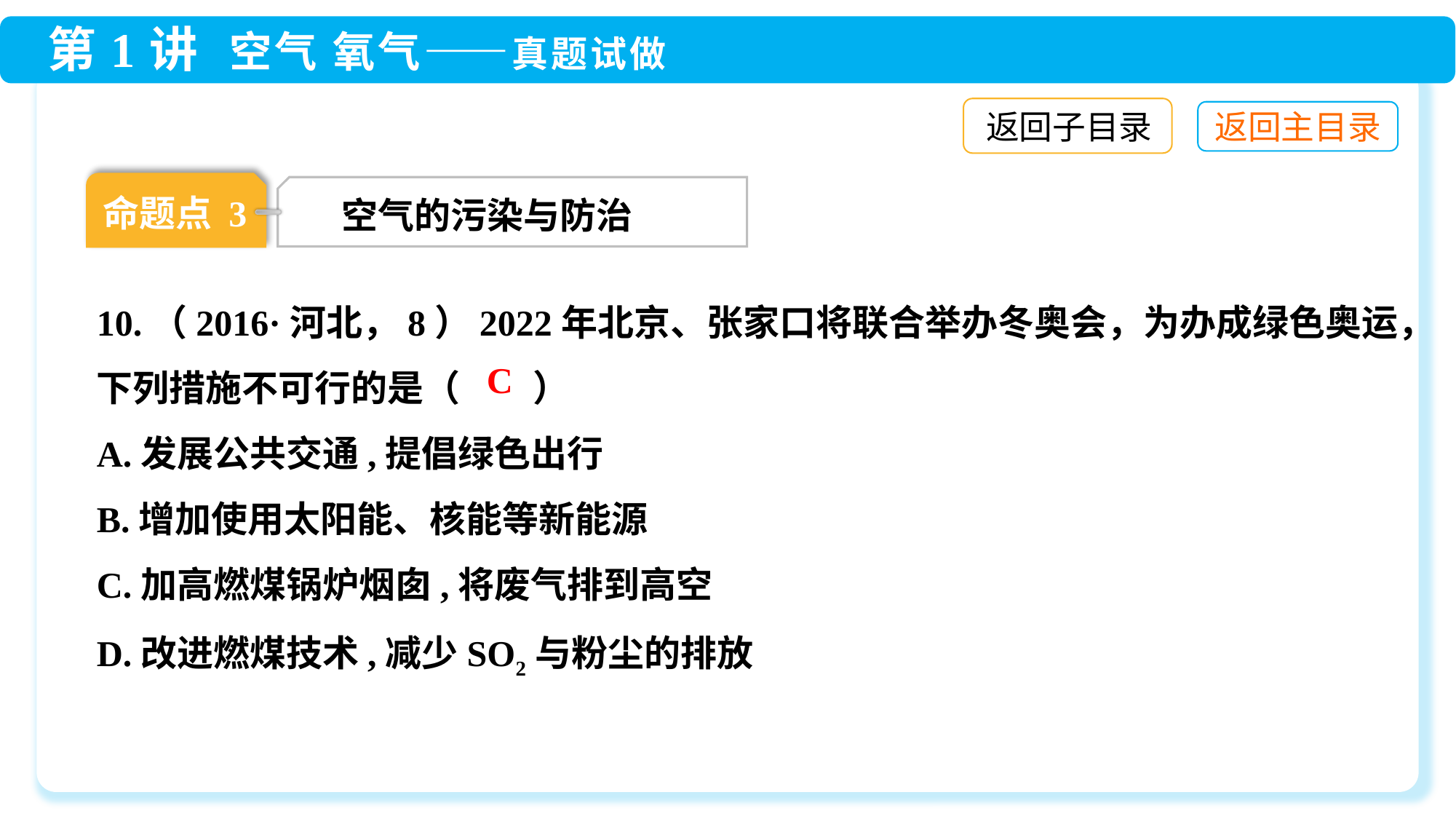

返回子目录

命题点 3
空气的污染与防治

10.（2016·河北，8）2022年北京、张家口将联合举办冬奥会，为办成绿色奥运，下列措施不可行的是（　　）
A.发展公共交通,提倡绿色出行
B.增加使用太阳能、核能等新能源
C.加高燃煤锅炉烟囱,将废气排到高空
D.改进燃煤技术,减少SO2与粉尘的排放
C